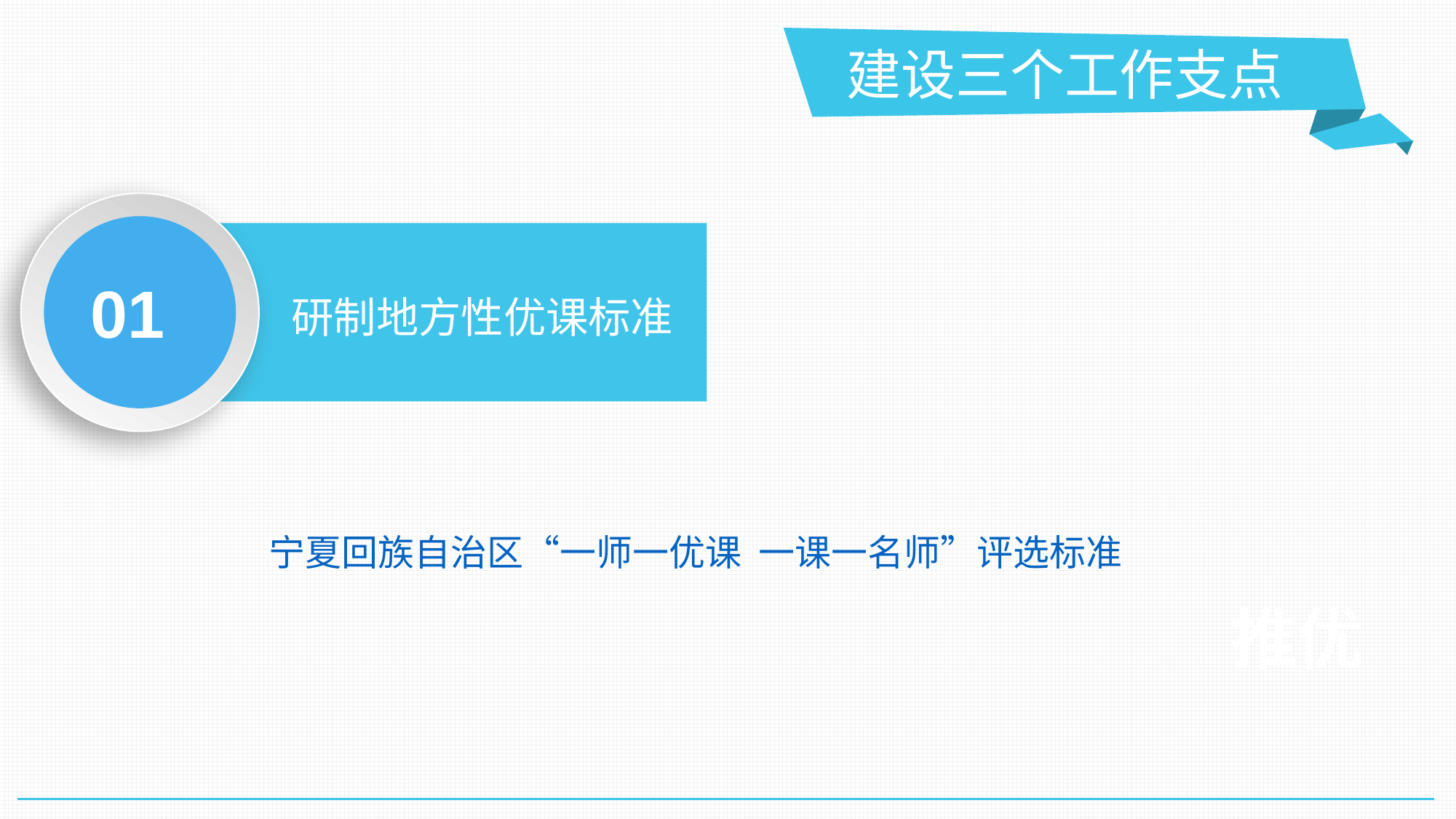

建设三个工作支点

 01
 研制地方性优课标准
宁夏回族自治区“一师一优课  一课一名师”评选标准
推优